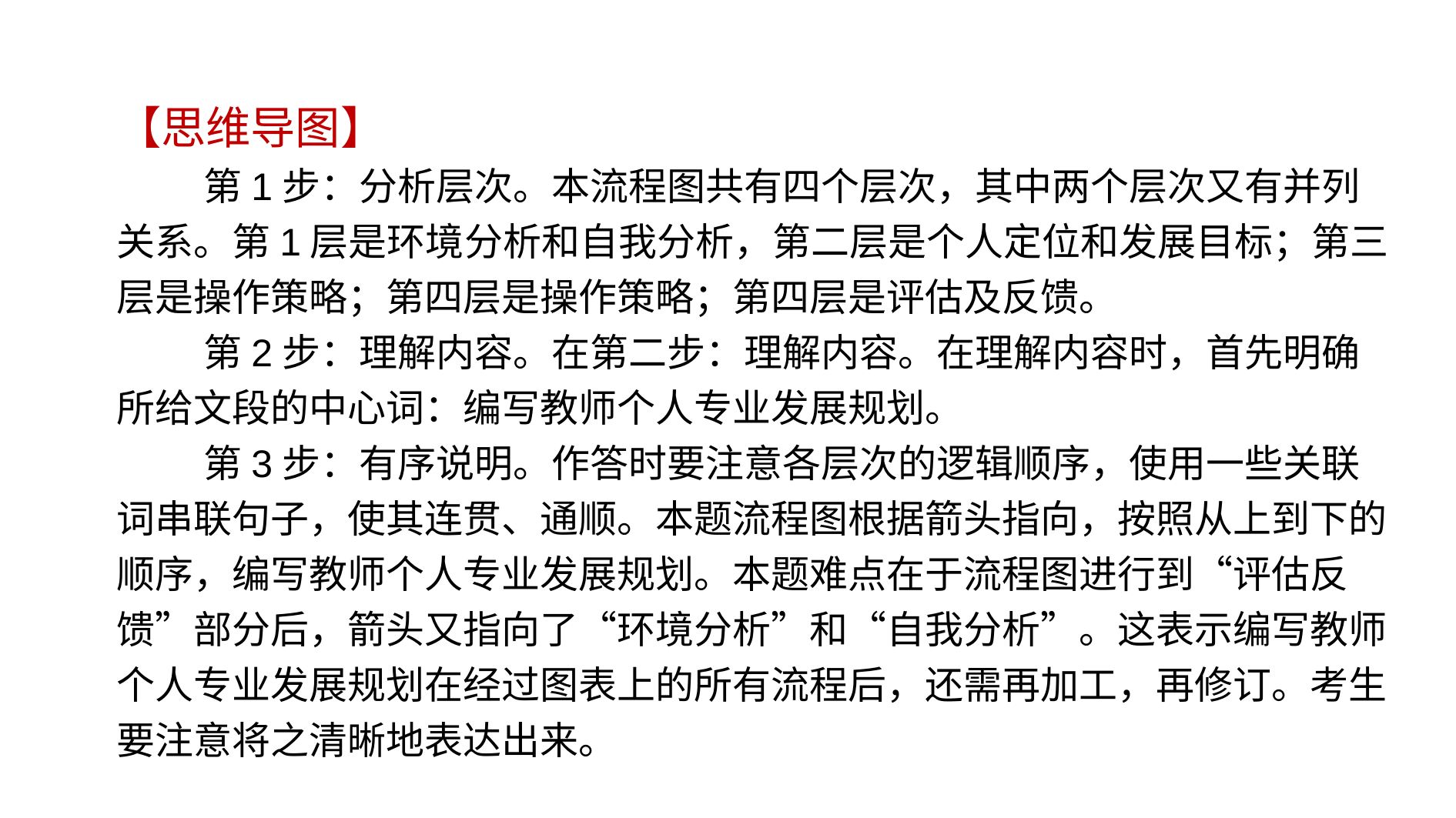

【思维导图】
         第1步：分析层次。本流程图共有四个层次，其中两个层次又有并列关系。第1层是环境分析和自我分析，第二层是个人定位和发展目标；第三层是操作策略；第四层是操作策略；第四层是评估及反馈。
         第2步：理解内容。在第二步：理解内容。在理解内容时，首先明确所给文段的中心词：编写教师个人专业发展规划。
         第3步：有序说明。作答时要注意各层次的逻辑顺序，使用一些关联词串联句子，使其连贯、通顺。本题流程图根据箭头指向，按照从上到下的顺序，编写教师个人专业发展规划。本题难点在于流程图进行到“评估反馈”部分后，箭头又指向了“环境分析”和“自我分析”。这表示编写教师个人专业发展规划在经过图表上的所有流程后，还需再加工，再修订。考生要注意将之清晰地表达出来。